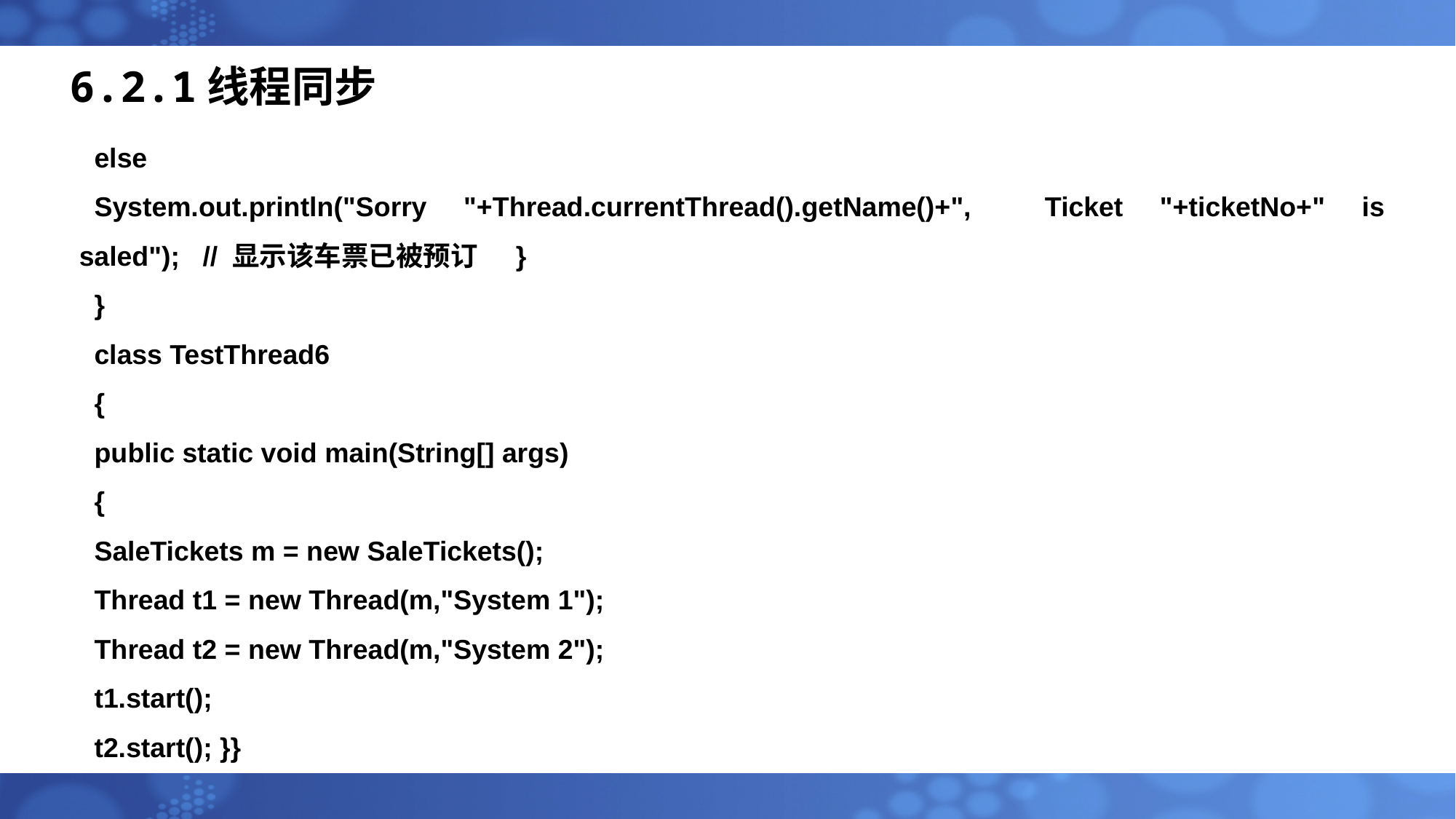

# 6.2.1线程同步
else
System.out.println("Sorry "+Thread.currentThread().getName()+",  Ticket "+ticketNo+" is saled");   // 显示该车票已被预订	}
}
class TestThread6
{
public static void main(String[] args)
{
SaleTickets m = new SaleTickets();
Thread t1 = new Thread(m,"System 1");
Thread t2 = new Thread(m,"System 2");
t1.start();
t2.start(); }}